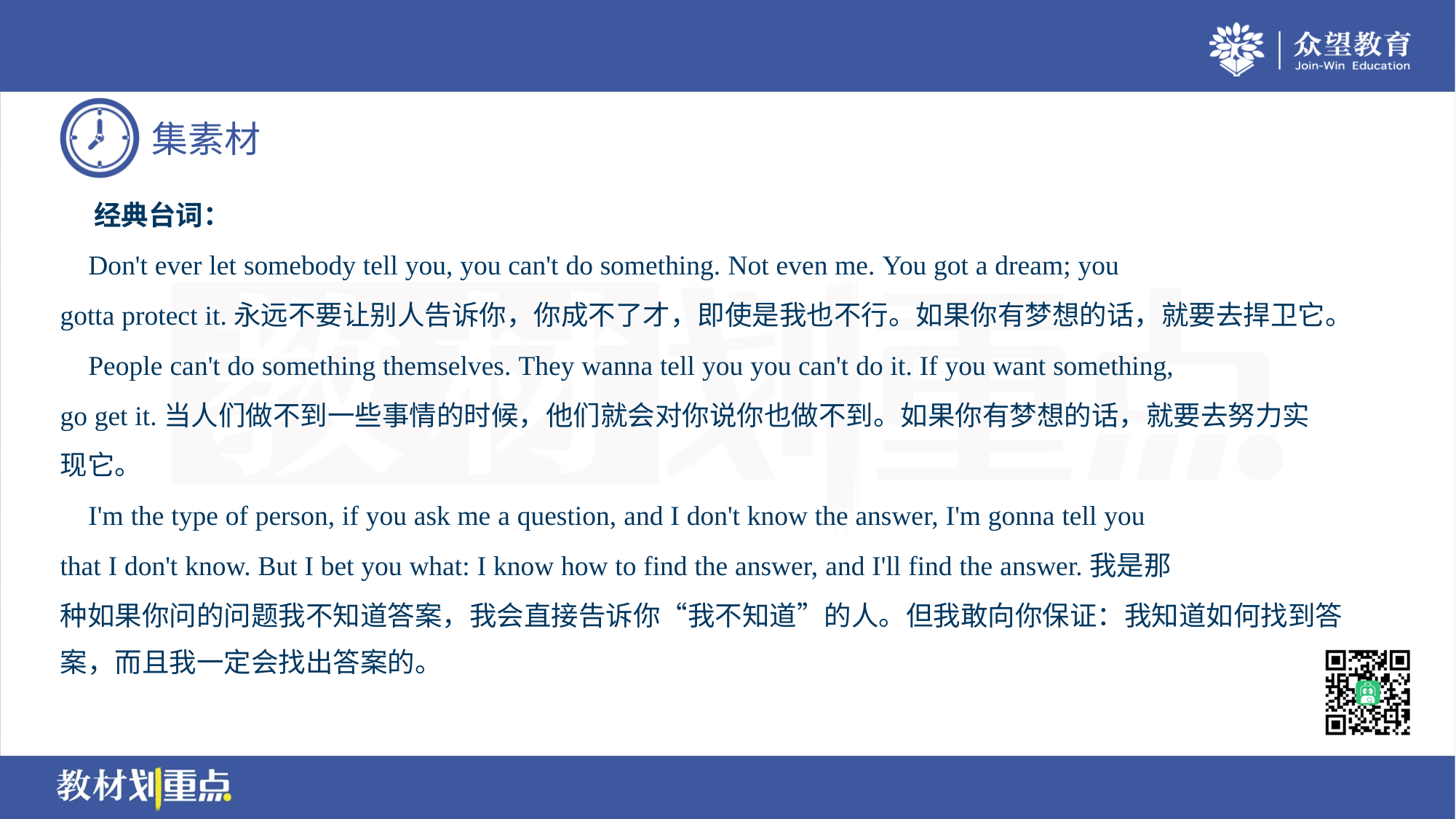

经典台词：
    Don't ever let somebody tell you, you can't do something. Not even me. You got a dream; you
gotta protect it.永远不要让别人告诉你，你成不了才，即使是我也不行。如果你有梦想的话，就要去捍卫它。
    People can't do something themselves. They wanna tell you you can't do it. If you want something,
go get it.当人们做不到一些事情的时候，他们就会对你说你也做不到。如果你有梦想的话，就要去努力实
现它。
    I'm the type of person, if you ask me a question, and I don't know the answer, I'm gonna tell you
that I don't know. But I bet you what: I know how to find the answer, and I'll find the answer.我是那
种如果你问的问题我不知道答案，我会直接告诉你“我不知道”的人。但我敢向你保证：我知道如何找到答
案，而且我一定会找出答案的。